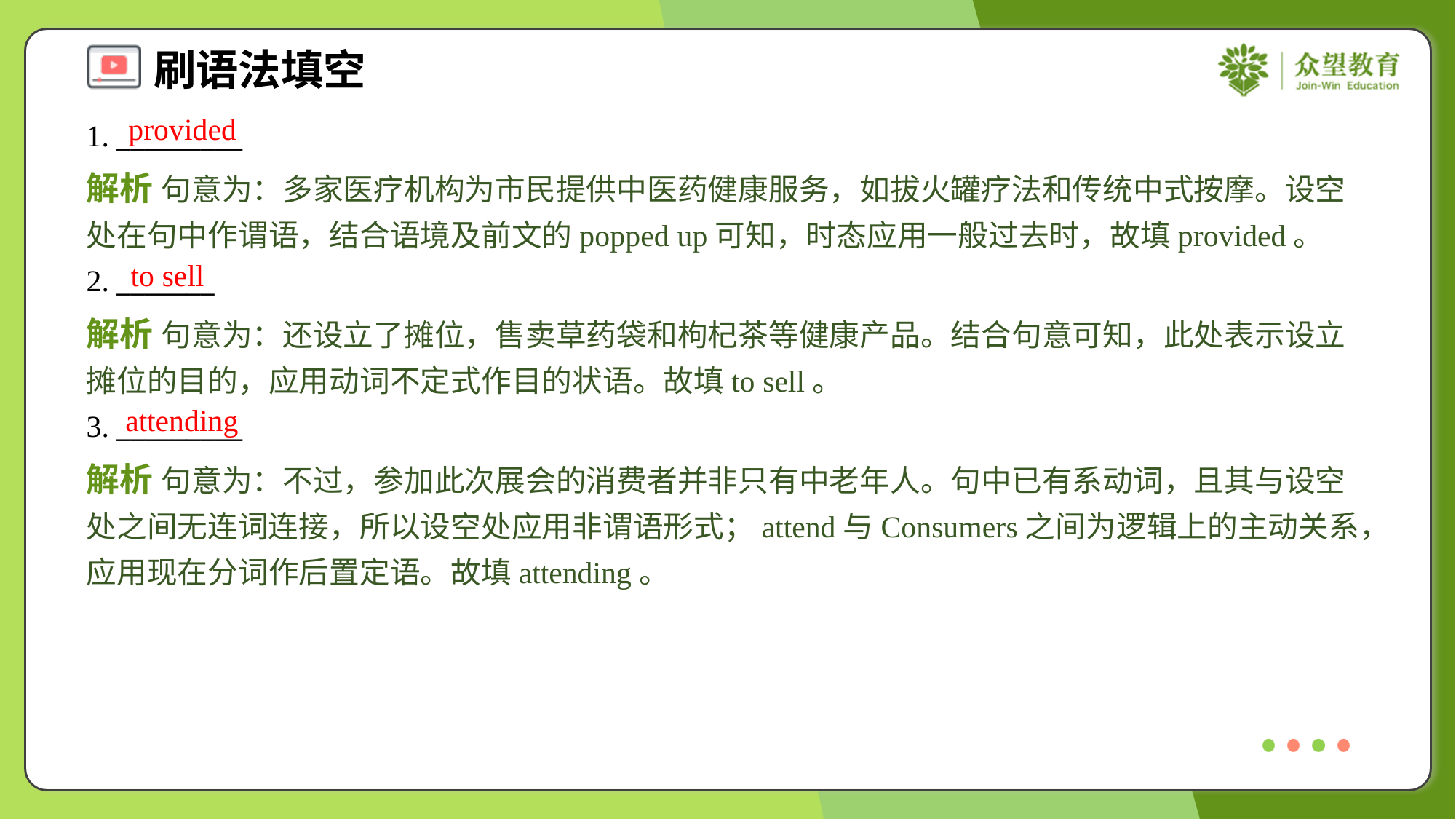

provided
1. _________
解析 句意为：多家医疗机构为市民提供中医药健康服务，如拔火罐疗法和传统中式按摩。设空处在句中作谓语，结合语境及前文的popped up可知，时态应用一般过去时，故填provided。
to sell
2. _______
解析 句意为：还设立了摊位，售卖草药袋和枸杞茶等健康产品。结合句意可知，此处表示设立摊位的目的，应用动词不定式作目的状语。故填to sell。
attending
3. _________
解析 句意为：不过，参加此次展会的消费者并非只有中老年人。句中已有系动词，且其与设空处之间无连词连接，所以设空处应用非谓语形式；attend与Consumers之间为逻辑上的主动关系，应用现在分词作后置定语。故填attending。